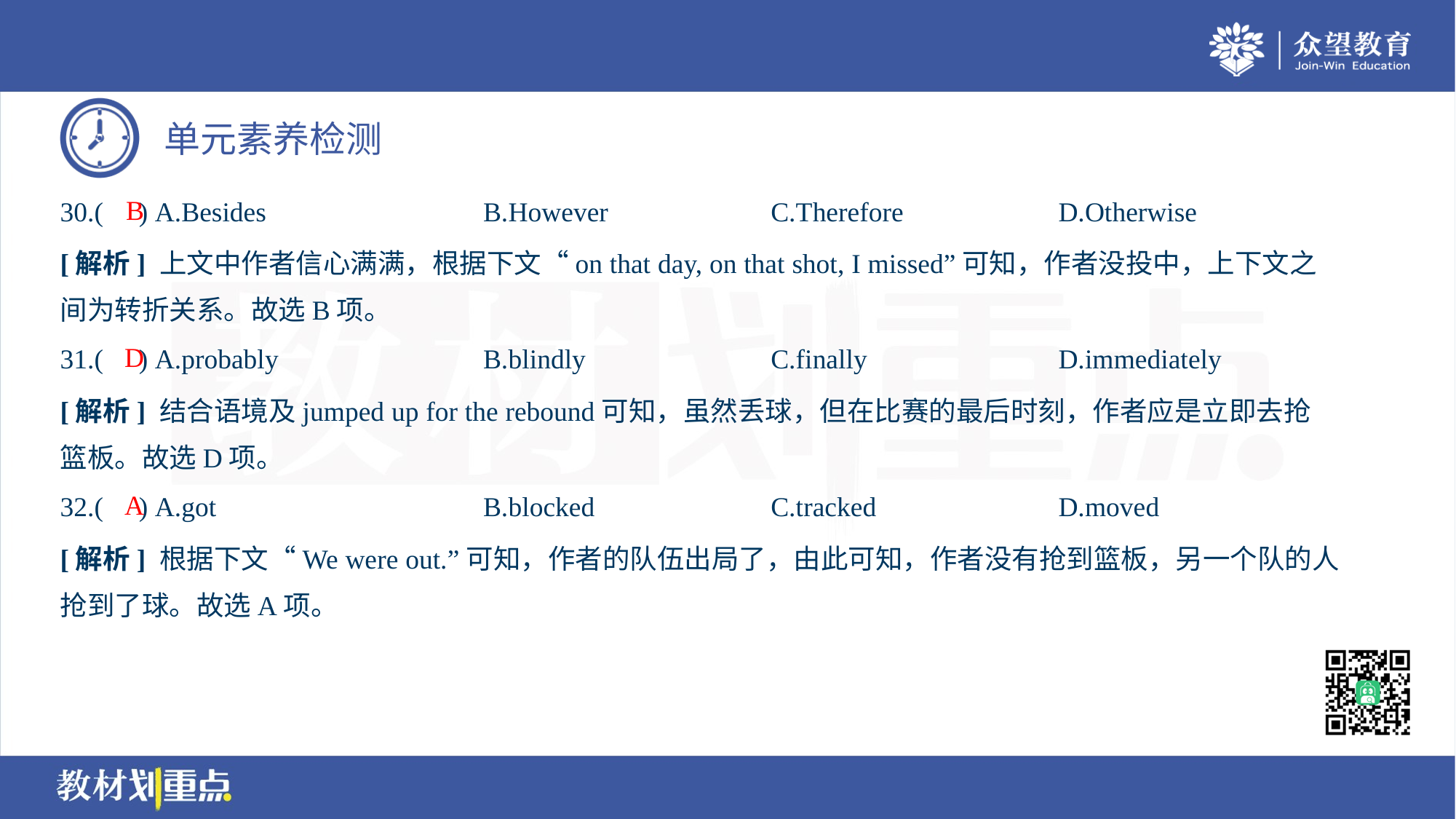

B
30.(     ) A.Besides	B.However	C.Therefore	D.Otherwise
[解析] 上文中作者信心满满，根据下文“on that day, on that shot, I missed”可知，作者没投中，上下文之
间为转折关系。故选B项。
D
31.(     ) A.probably	B.blindly	C.finally	D.immediately
[解析] 结合语境及jumped up for the rebound可知，虽然丢球，但在比赛的最后时刻，作者应是立即去抢
篮板。故选D项。
A
32.(     ) A.got	B.blocked	C.tracked	D.moved
[解析] 根据下文“We were out.”可知，作者的队伍出局了，由此可知，作者没有抢到篮板，另一个队的人
抢到了球。故选A项。